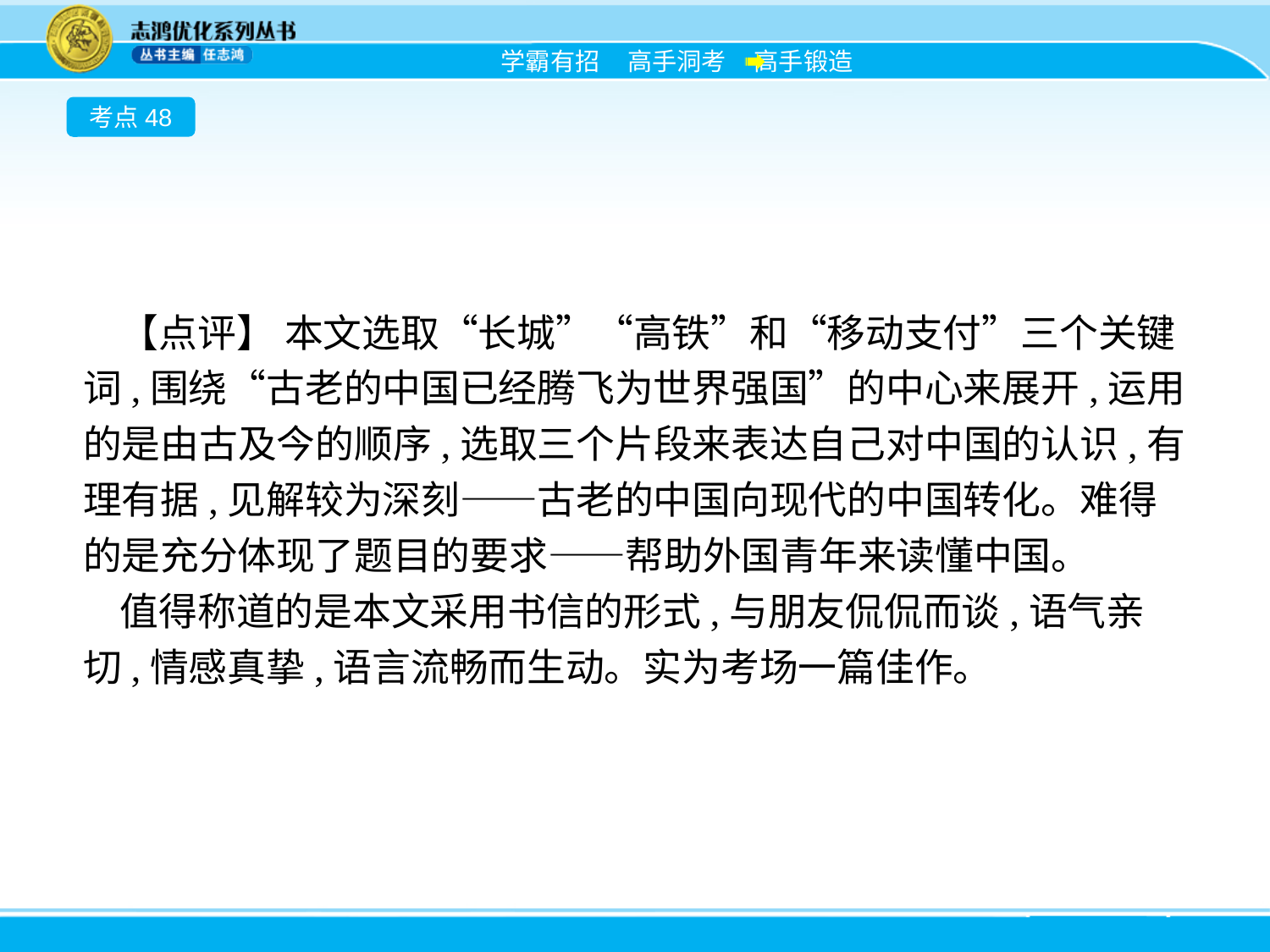

考点48
【点评】 本文选取“长城”“高铁”和“移动支付”三个关键词,围绕“古老的中国已经腾飞为世界强国”的中心来展开,运用的是由古及今的顺序,选取三个片段来表达自己对中国的认识,有理有据,见解较为深刻——古老的中国向现代的中国转化。难得的是充分体现了题目的要求——帮助外国青年来读懂中国。
值得称道的是本文采用书信的形式,与朋友侃侃而谈,语气亲切,情感真挚,语言流畅而生动。实为考场一篇佳作。